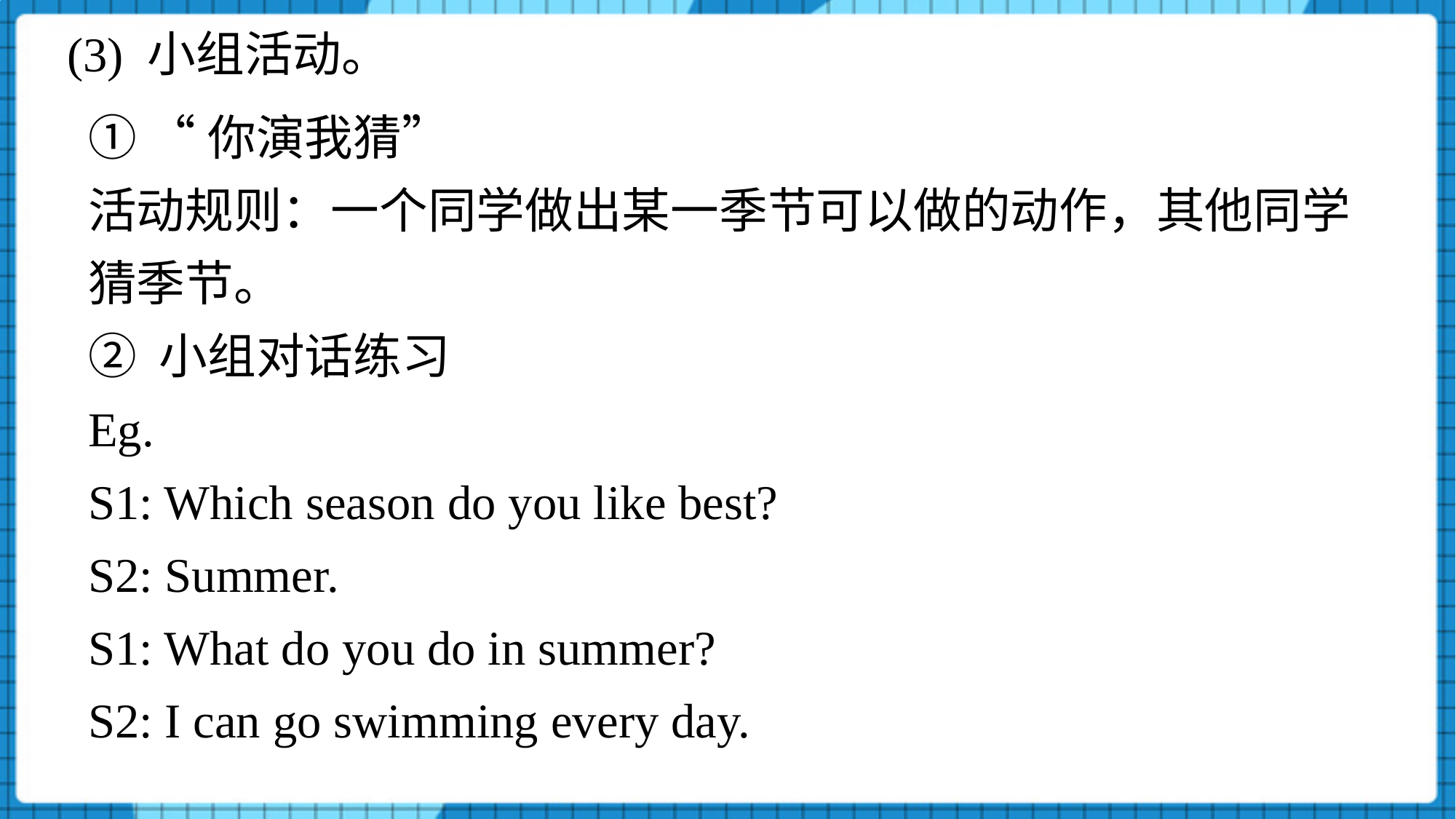

(3) 小组活动。
① “你演我猜”
活动规则：一个同学做出某一季节可以做的动作，其他同学猜季节。
② 小组对话练习
Eg.
S1: Which season do you like best?
S2: Summer.
S1: What do you do in summer?
S2: I can go swimming every day.